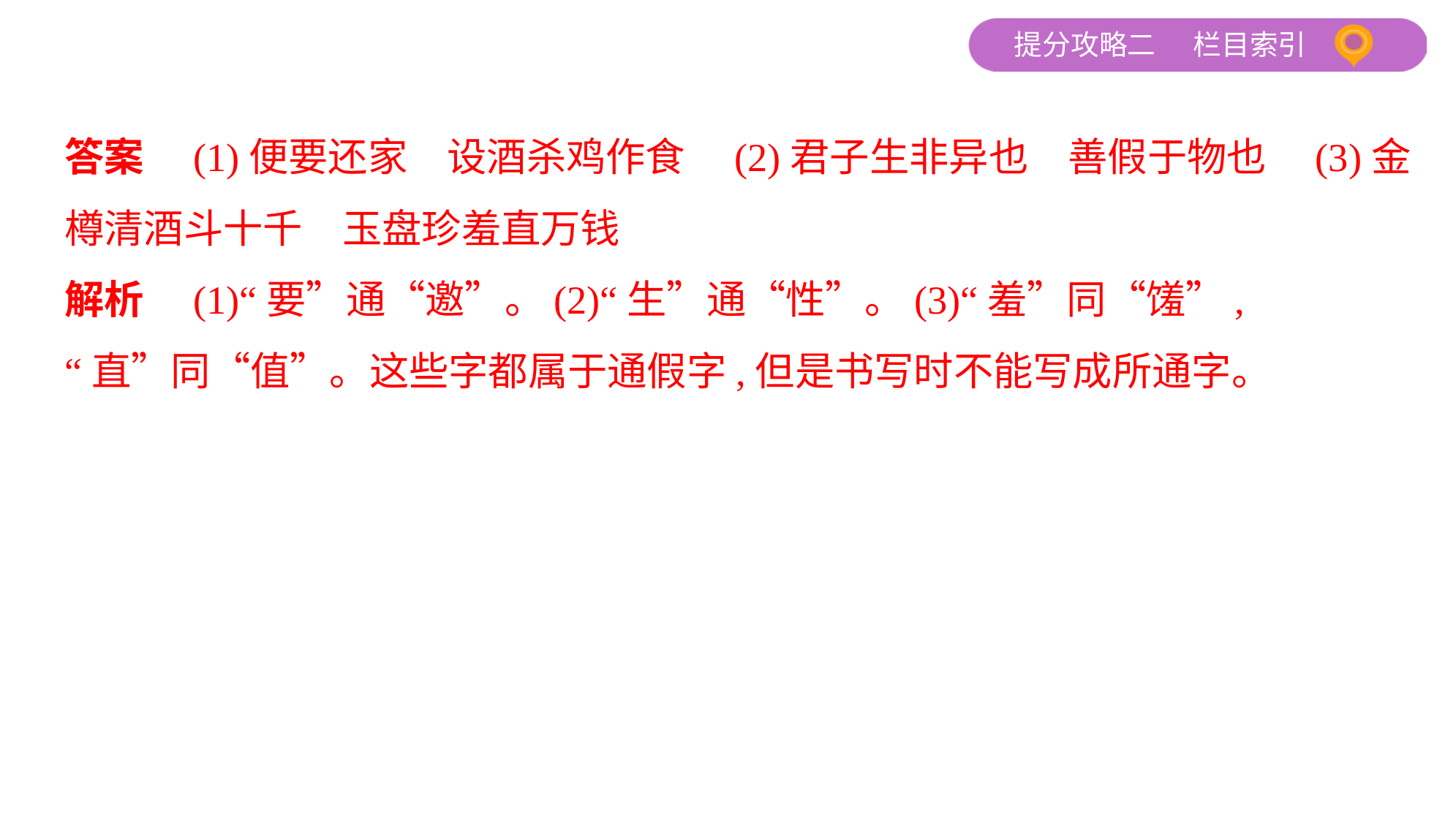

答案　(1)便要还家　设酒杀鸡作食　(2)君子生非异也　善假于物也　(3)金
樽清酒斗十千　玉盘珍羞直万钱
解析　(1)“要”通“邀”。(2)“生”通“性”。(3)“羞”同“馐”,
“直”同“值”。这些字都属于通假字,但是书写时不能写成所通字。